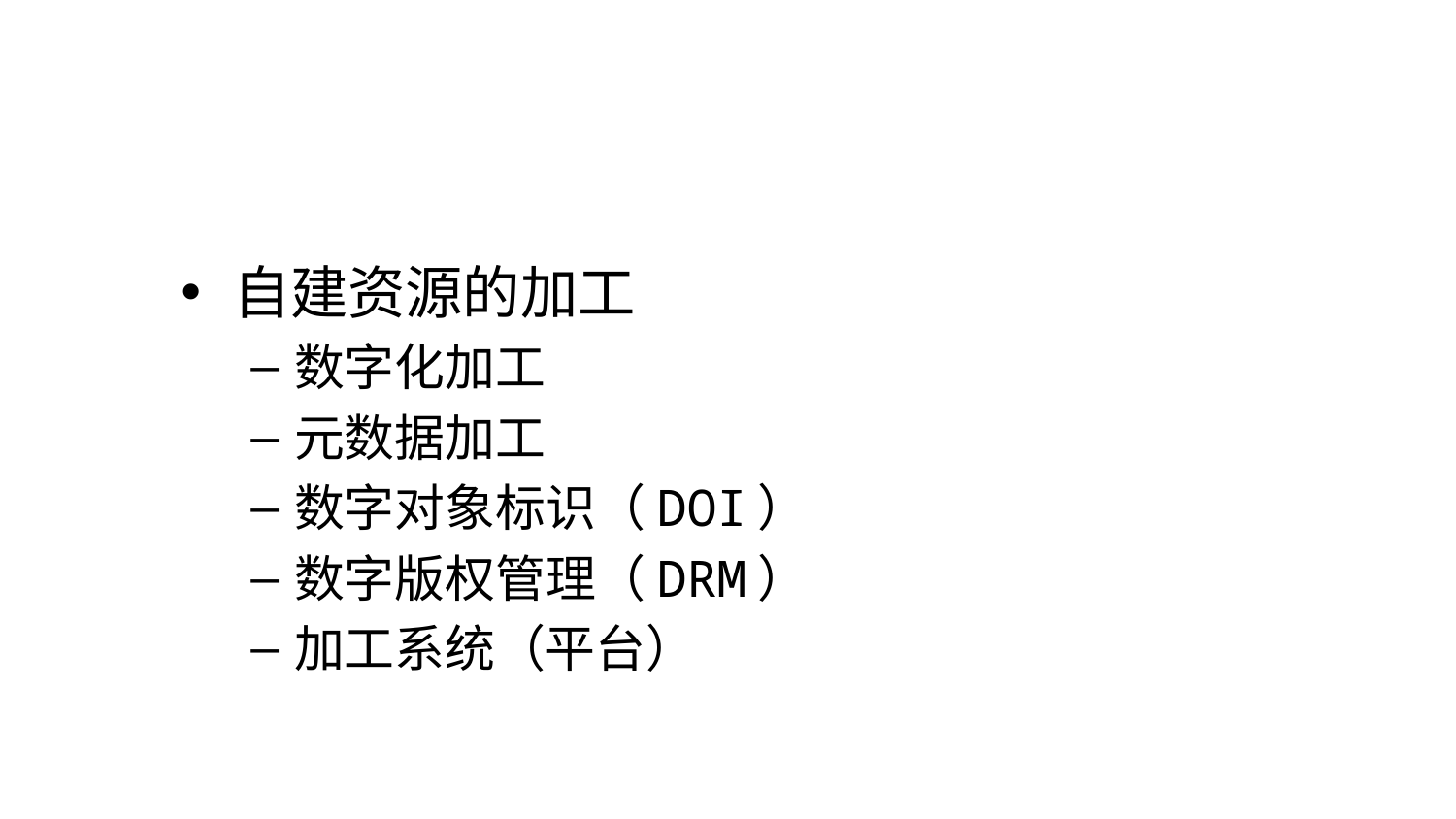

#
自建资源的加工
数字化加工
元数据加工
数字对象标识（DOI）
数字版权管理（DRM）
加工系统（平台）